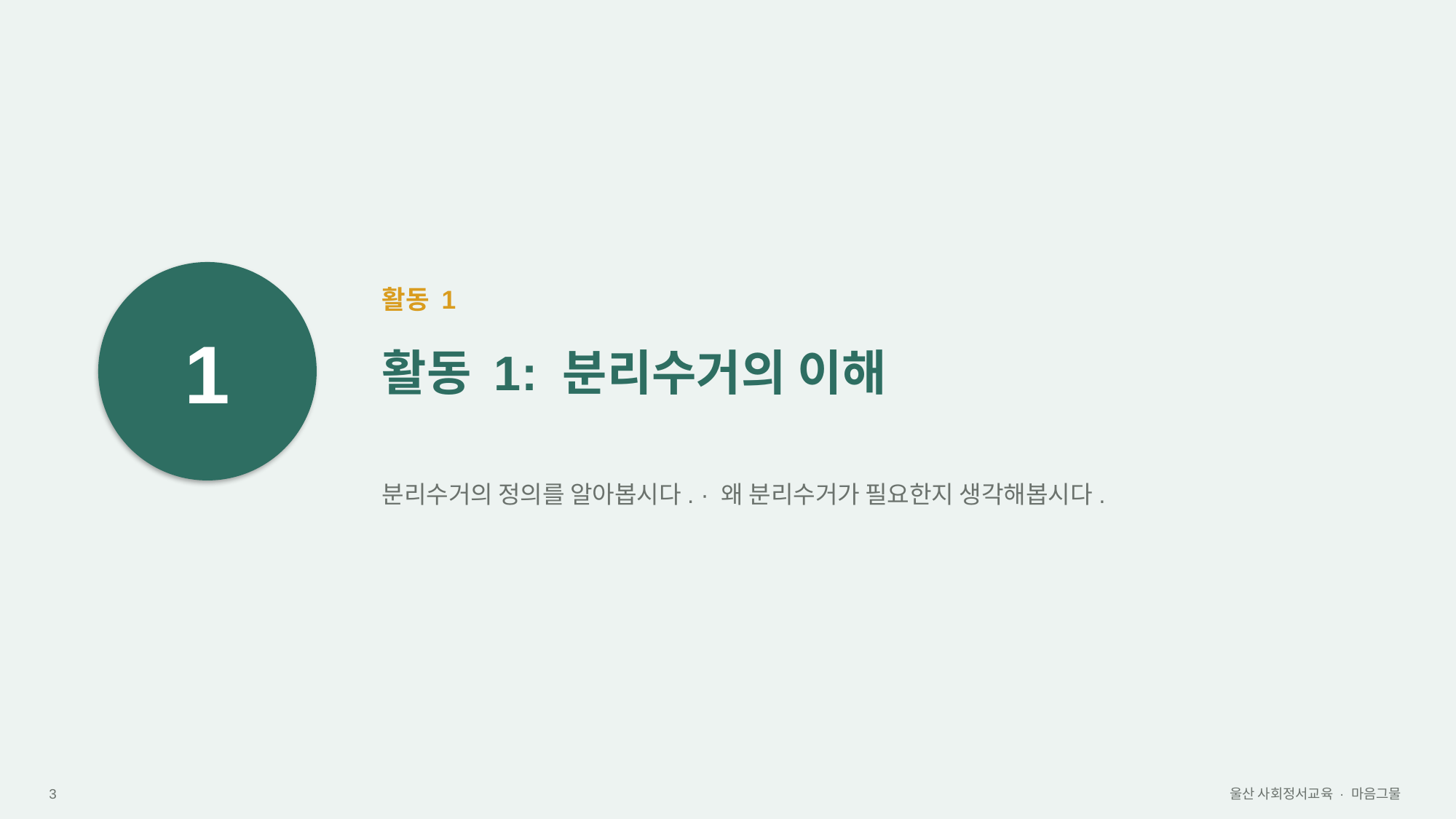

1
활동 1
활동 1: 분리수거의 이해
분리수거의 정의를 알아봅시다. · 왜 분리수거가 필요한지 생각해봅시다.
3
울산 사회정서교육 · 마음그물